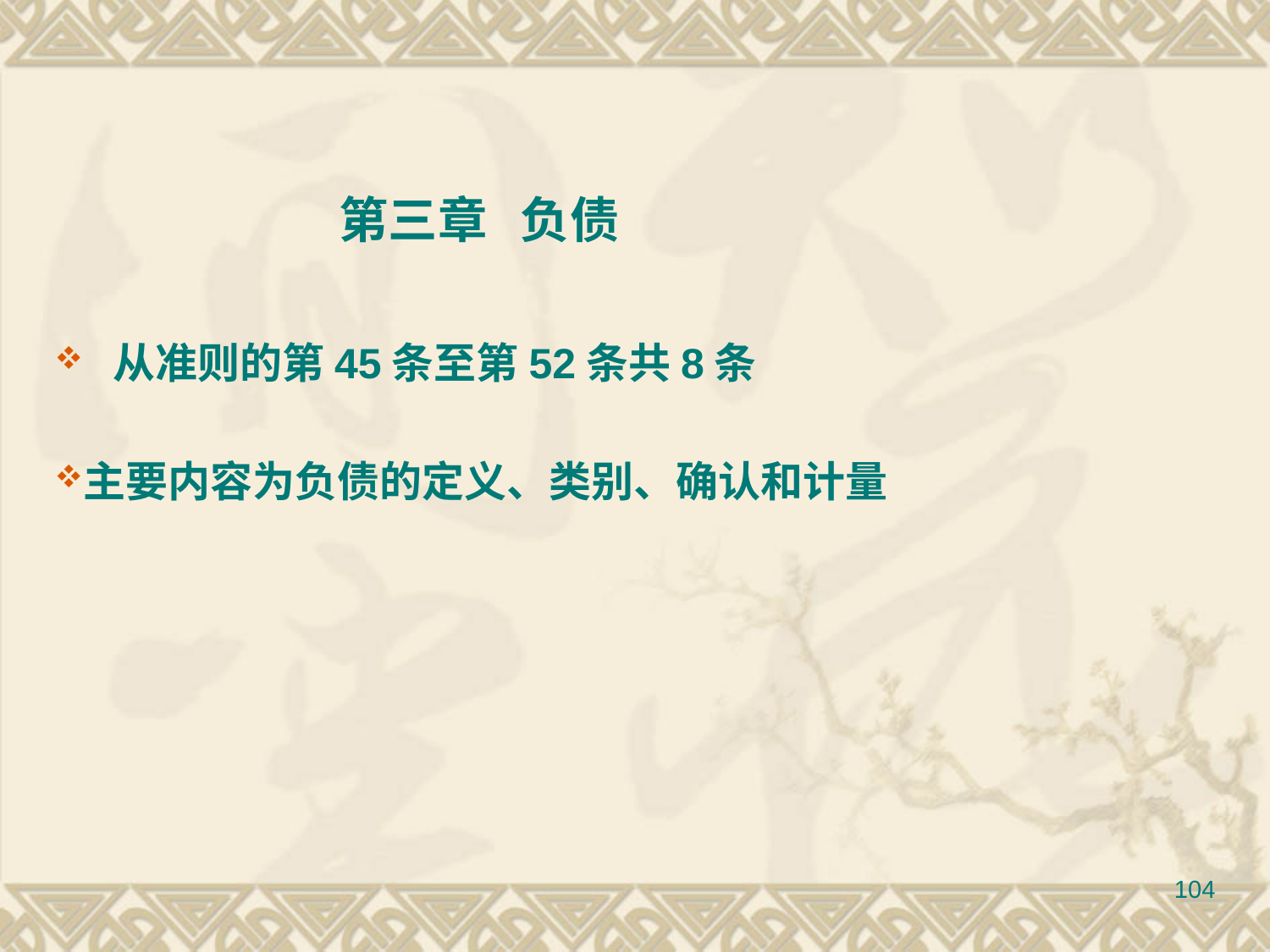

第三章   负债

  从准则的第45条至第52条共8条

主要内容为负债的定义、类别、确认和计量

104